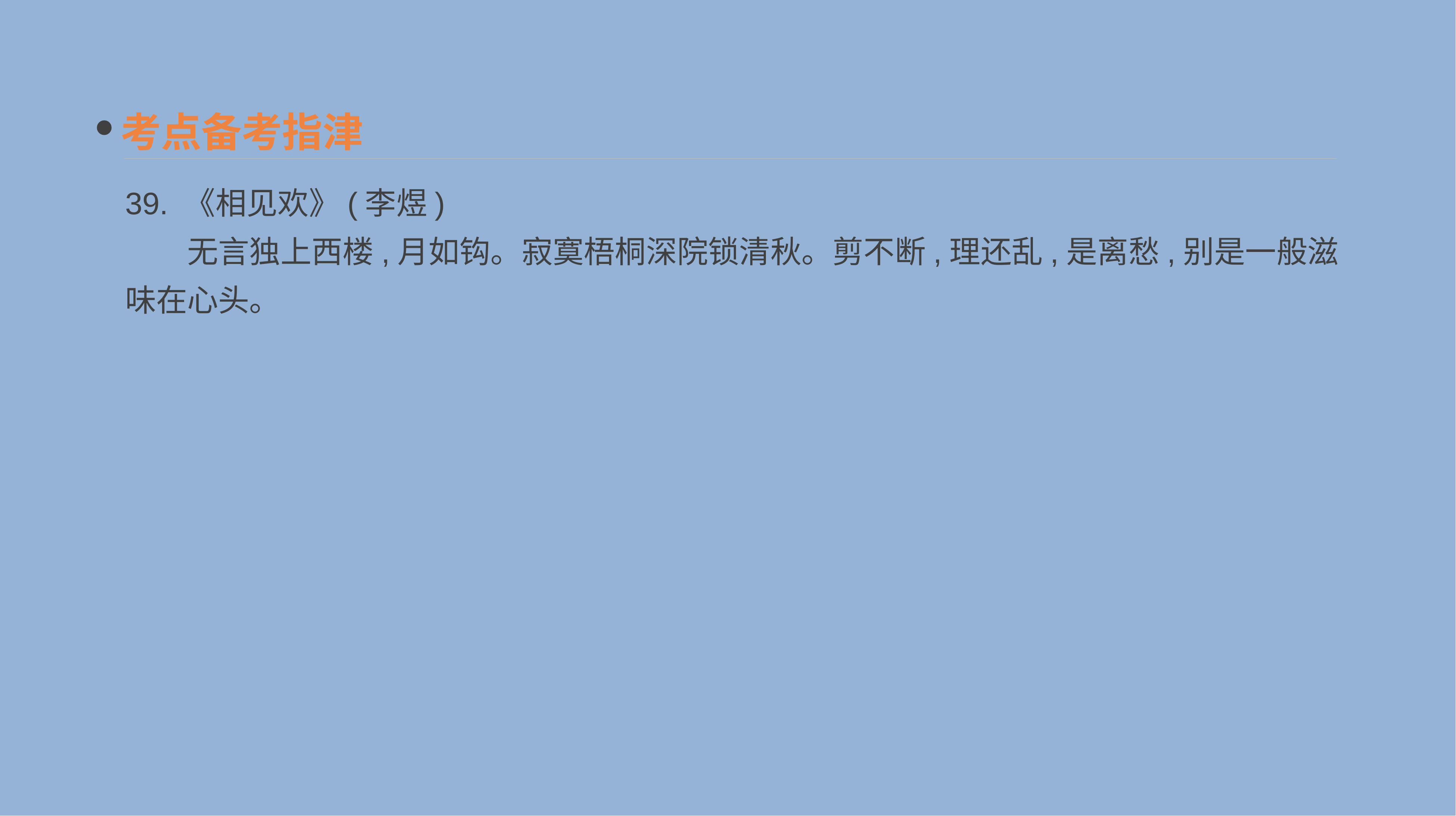

考点备考指津

39. 《相见欢》(李煜)
　　无言独上西楼,月如钩。寂寞梧桐深院锁清秋。剪不断,理还乱,是离愁,别是一般滋味在心头。